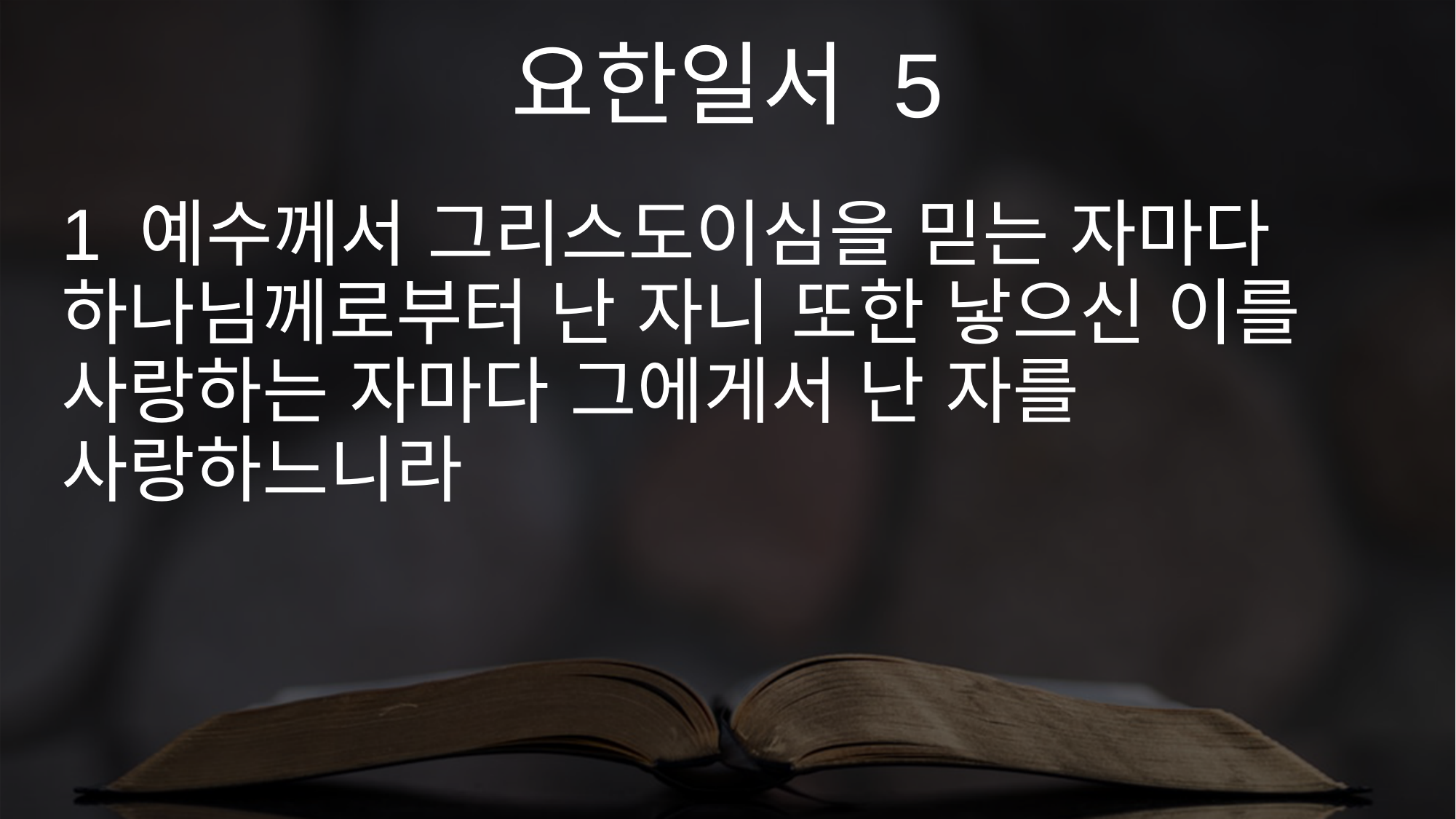

요한일서 5
1 예수께서 그리스도이심을 믿는 자마다 하나님께로부터 난 자니 또한 낳으신 이를 사랑하는 자마다 그에게서 난 자를 사랑하느니라